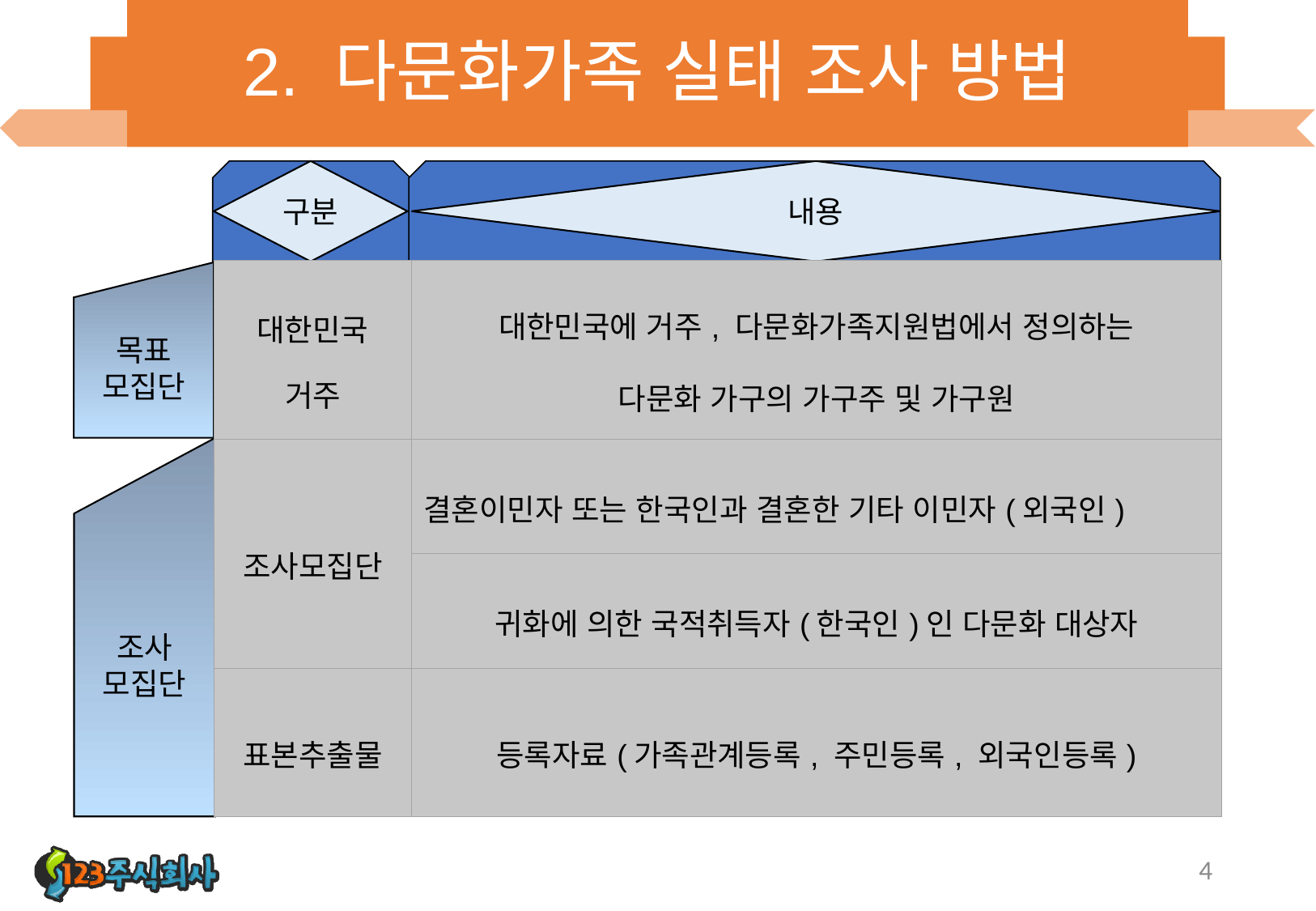

# 2. 다문화가족 실태 조사 방법

구분

내용
| 대한민국 거주 | 대한민국에 거주, 다문화가족지원법에서 정의하는 다문화 가구의 가구주 및 가구원 |
| --- | --- |
| 조사모집단 | 결혼이민자 또는 한국인과 결혼한 기타 이민자(외국인) |
|  | 귀화에 의한 국적취득자(한국인)인 다문화 대상자 |
| 표본추출물 | 등록자료(가족관계등록, 주민등록, 외국인등록) |
목표
모집단
조사
모집단
4